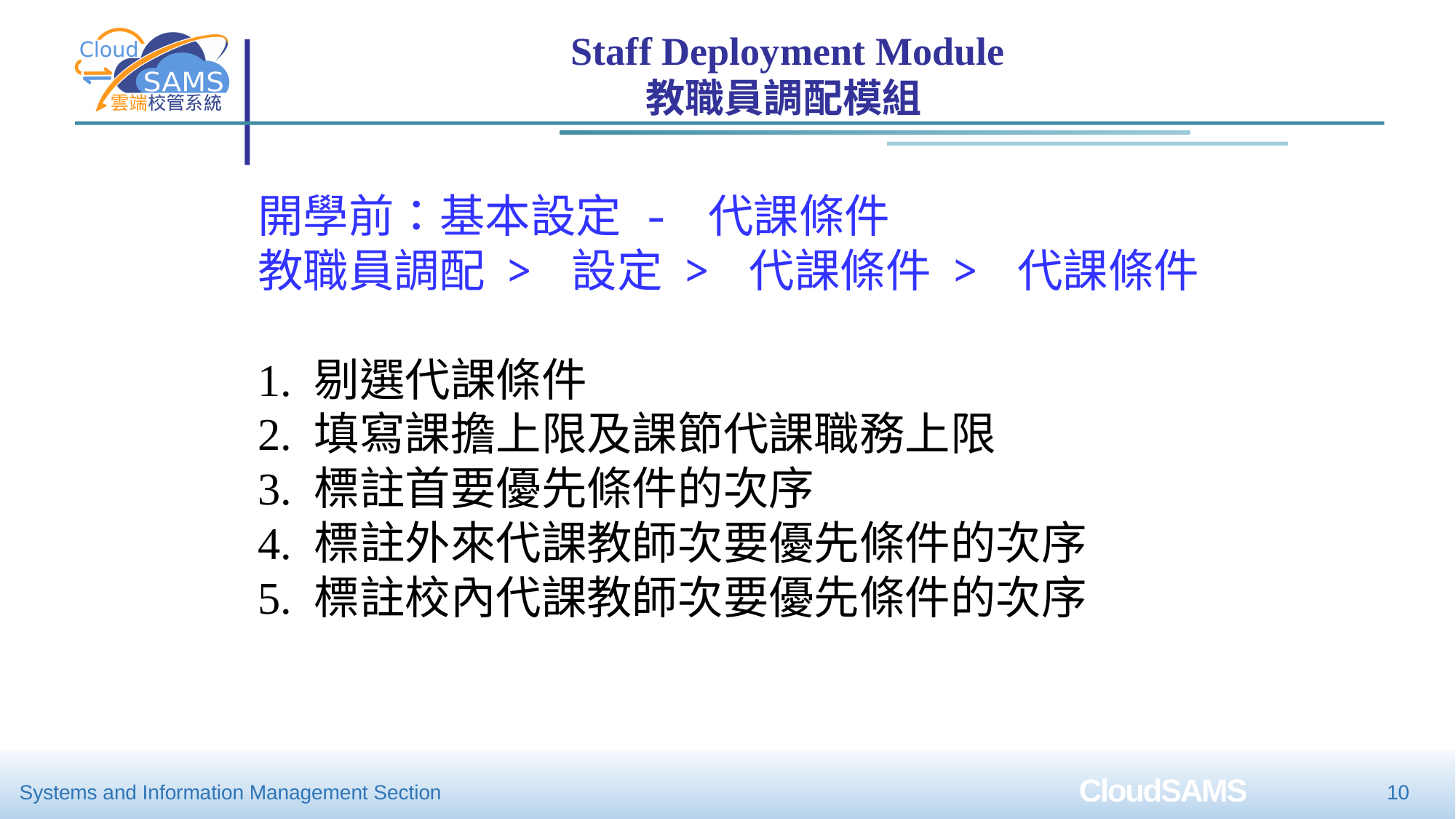

Staff Deployment Module
教職員調配模組
開學前：基本設定 - 代課條件
教職員調配 > 設定 > 代課條件 > 代課條件

1. 剔選代課條件
2. 填寫課擔上限及課節代課職務上限
3. 標註首要優先條件的次序
4. 標註外來代課教師次要優先條件的次序
5. 標註校內代課教師次要優先條件的次序
10